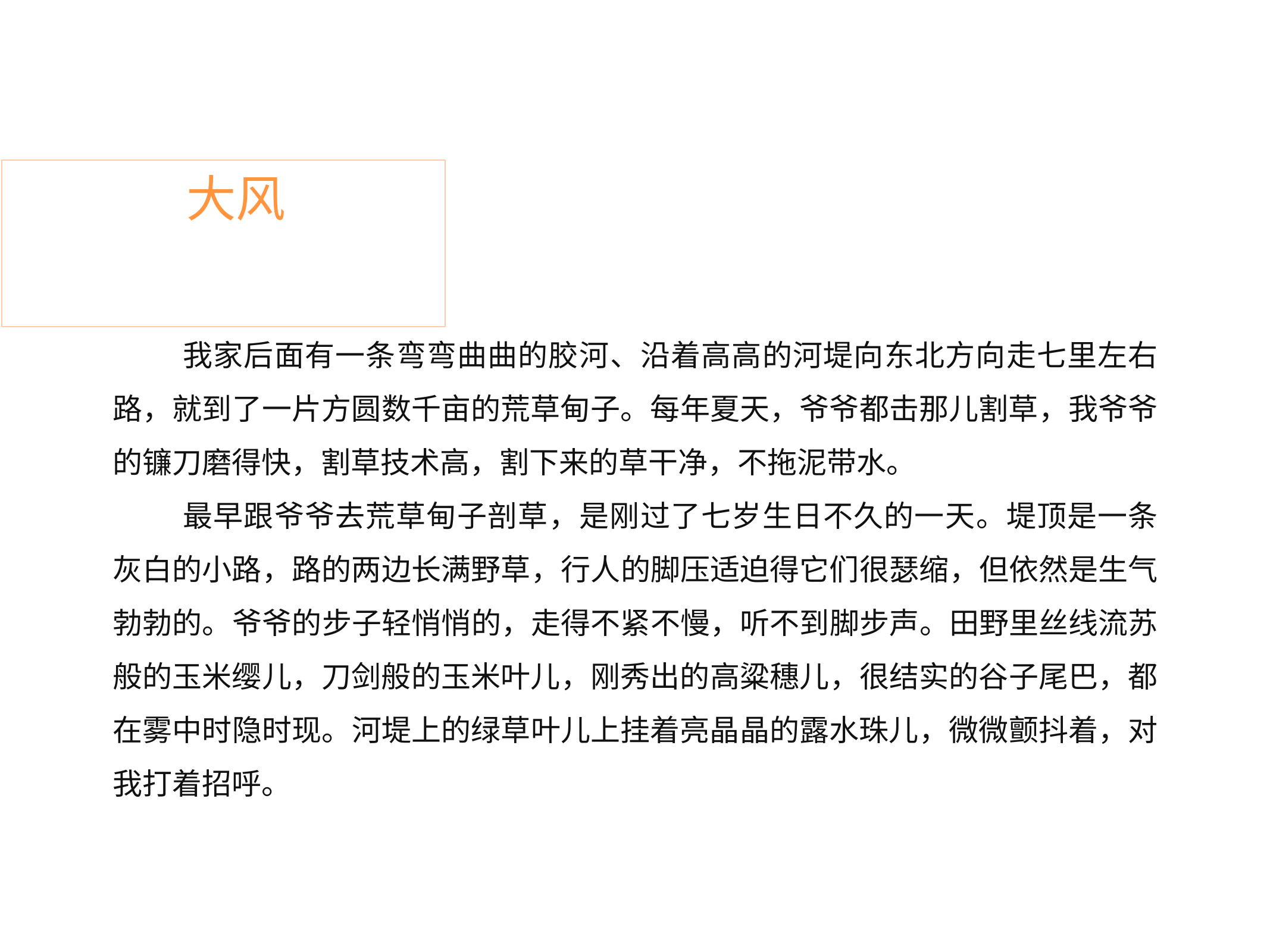

# 大风
我家后面有一条弯弯曲曲的胶河、沿着高高的河堤向东北方向走七里左右 路，就到了一片方圆数千亩的荒草甸子。每年夏天，爷爷都击那儿割草，我爷爷 的镰刀磨得快，割草技术高，割下来的草干净，不拖泥带水。
最早跟爷爷去荒草甸子剖草，是刚过了七岁生日不久的一天。堤顶是一条 灰白的小路，路的两边长满野草，行人的脚压适迫得它们很瑟缩，但依然是生气 勃勃的。爷爷的步子轻悄悄的，走得不紧不慢，听不到脚步声。田野里丝线流苏 般的玉米缨儿，刀剑般的玉米叶儿，刚秀出的高粱穗儿，很结实的谷子尾巴，都 在雾中时隐时现。河堤上的绿草叶儿上挂着亮晶晶的露水珠儿，微微颤抖着，对 我打着招呼。